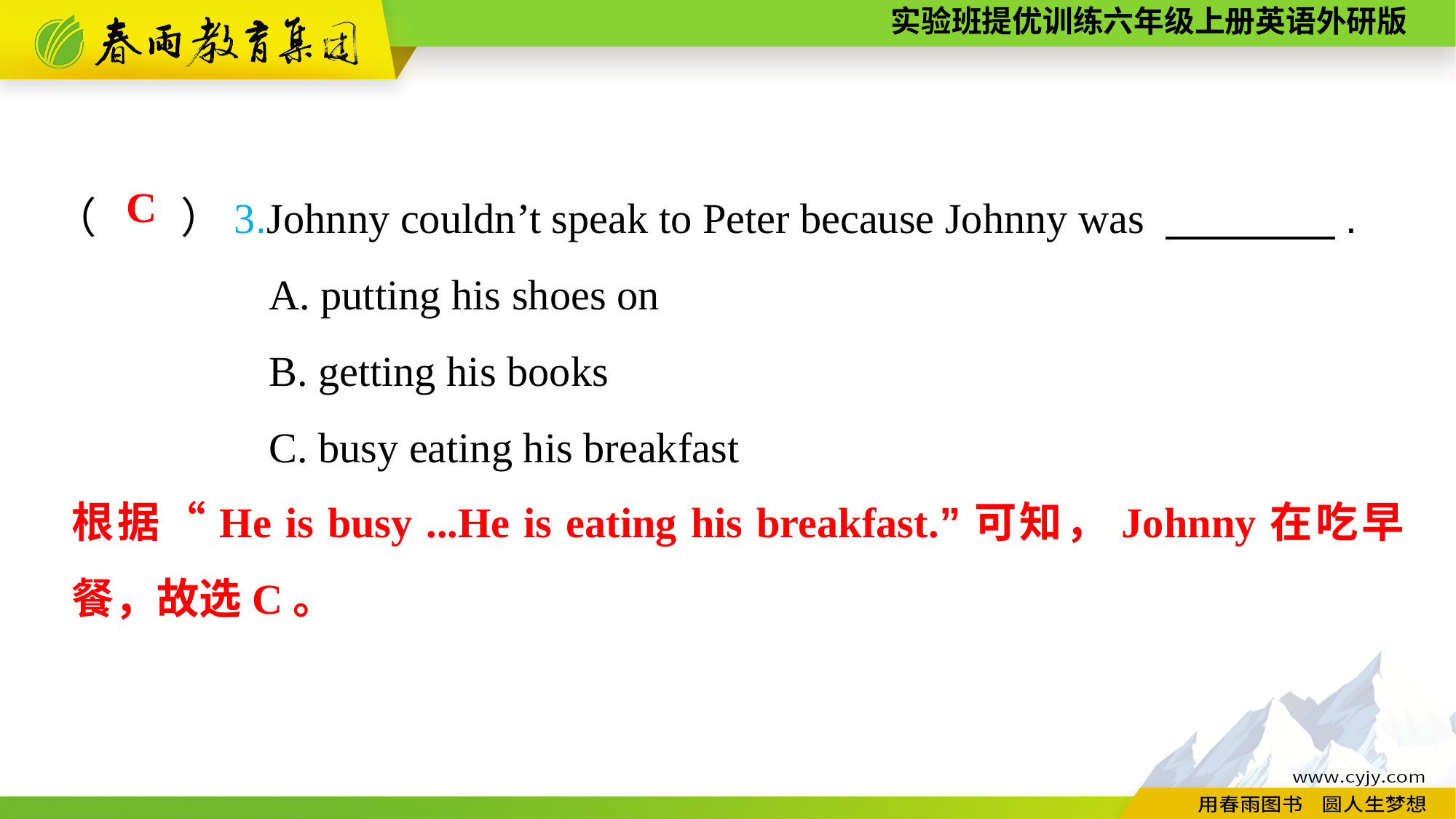

（　　）3.Johnny couldn’t speak to Peter because Johnny was 　　　　.
A. putting his shoes on
B. getting his books
C. busy eating his breakfast
C
根据“He is busy ...He is eating his breakfast.”可知，Johnny在吃早餐，故选C。